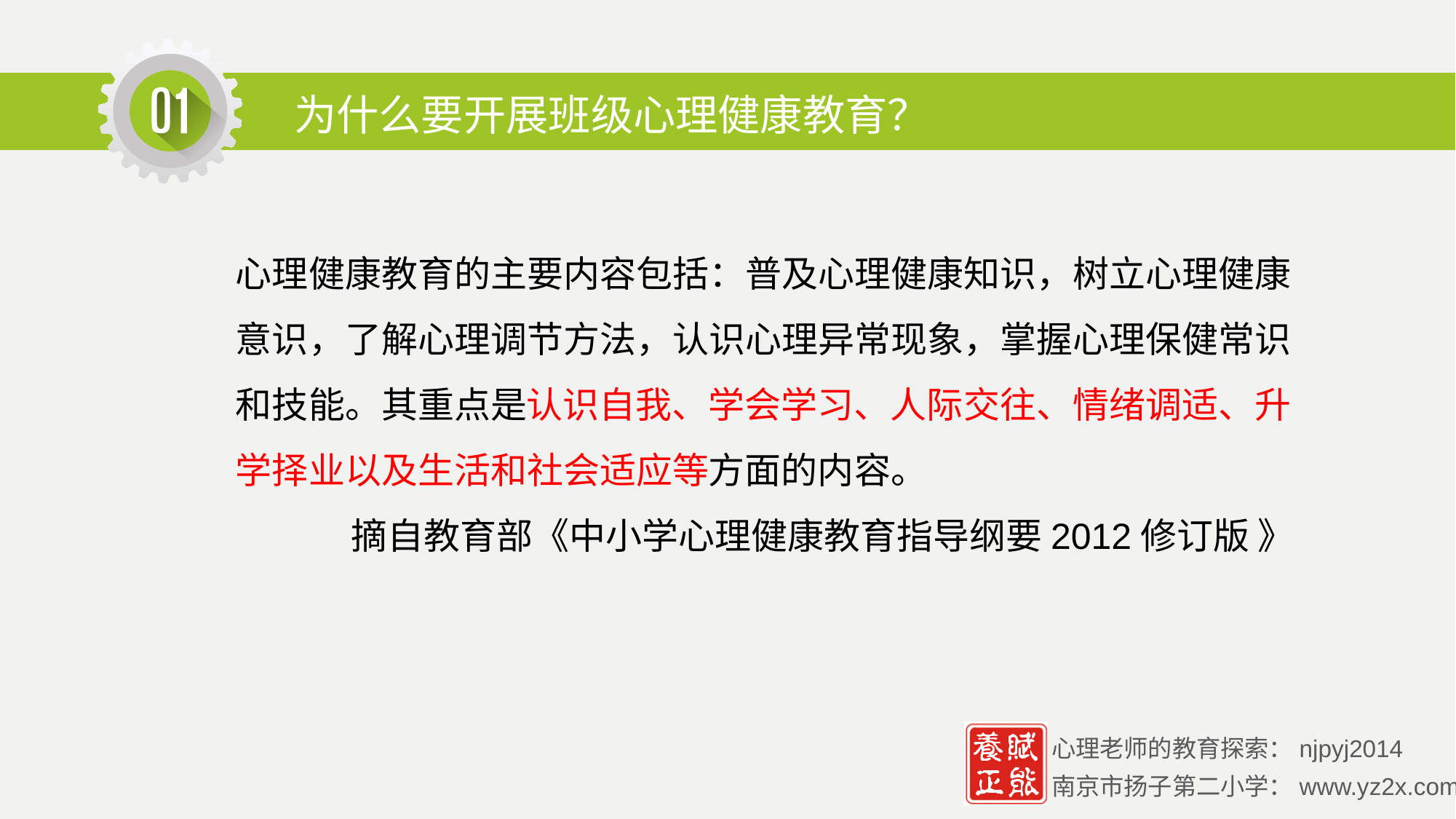

为什么要开展班级心理健康教育？
心理健康教育的主要内容包括：普及心理健康知识，树立心理健康意识，了解心理调节方法，认识心理异常现象，掌握心理保健常识和技能。其重点是认识自我、学会学习、人际交往、情绪调适、升学择业以及生活和社会适应等方面的内容。
             摘自教育部《中小学心理健康教育指导纲要2012修订版 》